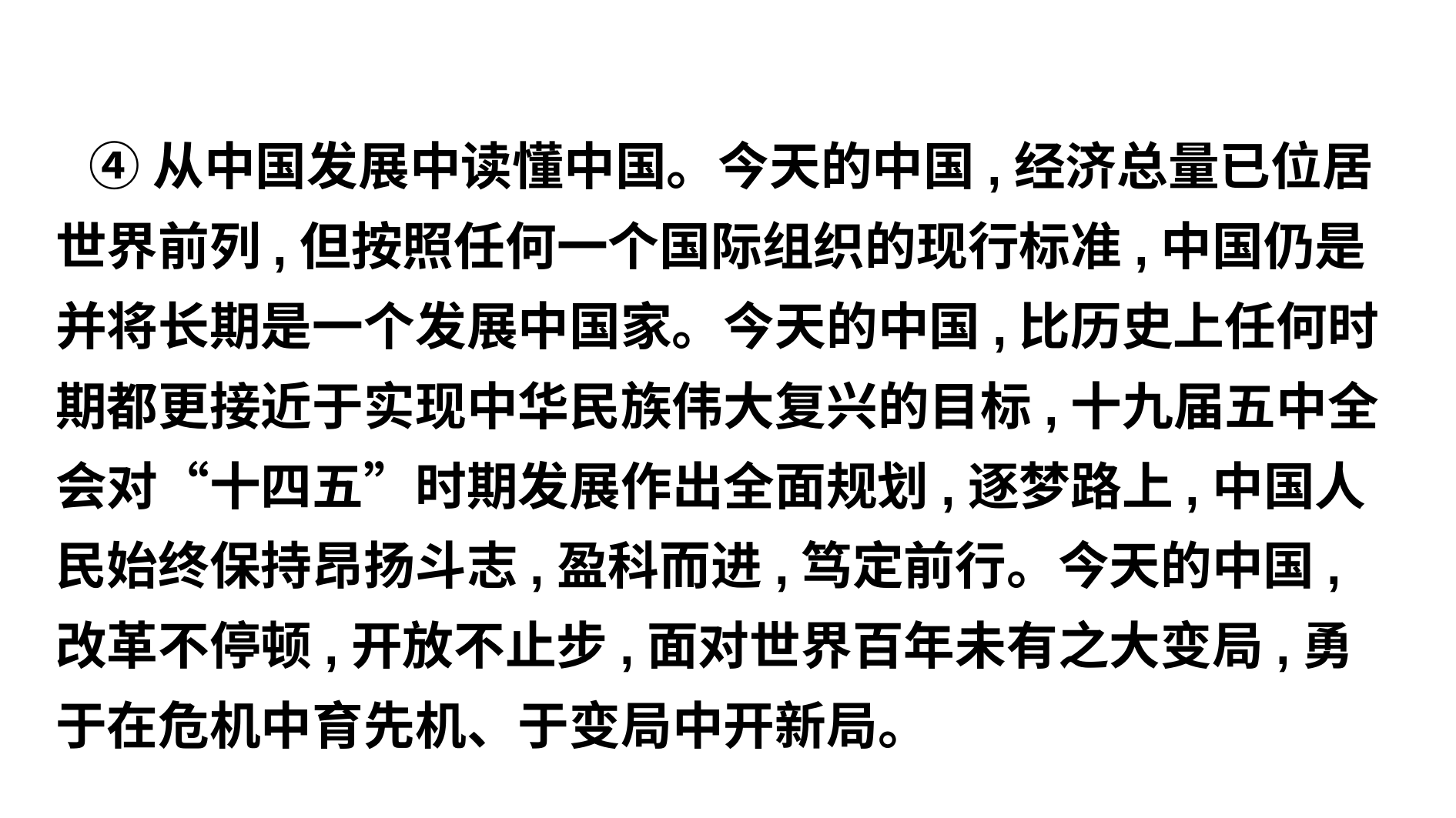

④从中国发展中读懂中国。今天的中国,经济总量已位居世界前列,但按照任何一个国际组织的现行标准,中国仍是并将长期是一个发展中国家。今天的中国,比历史上任何时期都更接近于实现中华民族伟大复兴的目标,十九届五中全会对“十四五”时期发展作出全面规划,逐梦路上,中国人民始终保持昂扬斗志,盈科而进,笃定前行。今天的中国,改革不停顿,开放不止步,面对世界百年未有之大变局,勇于在危机中育先机、于变局中开新局。